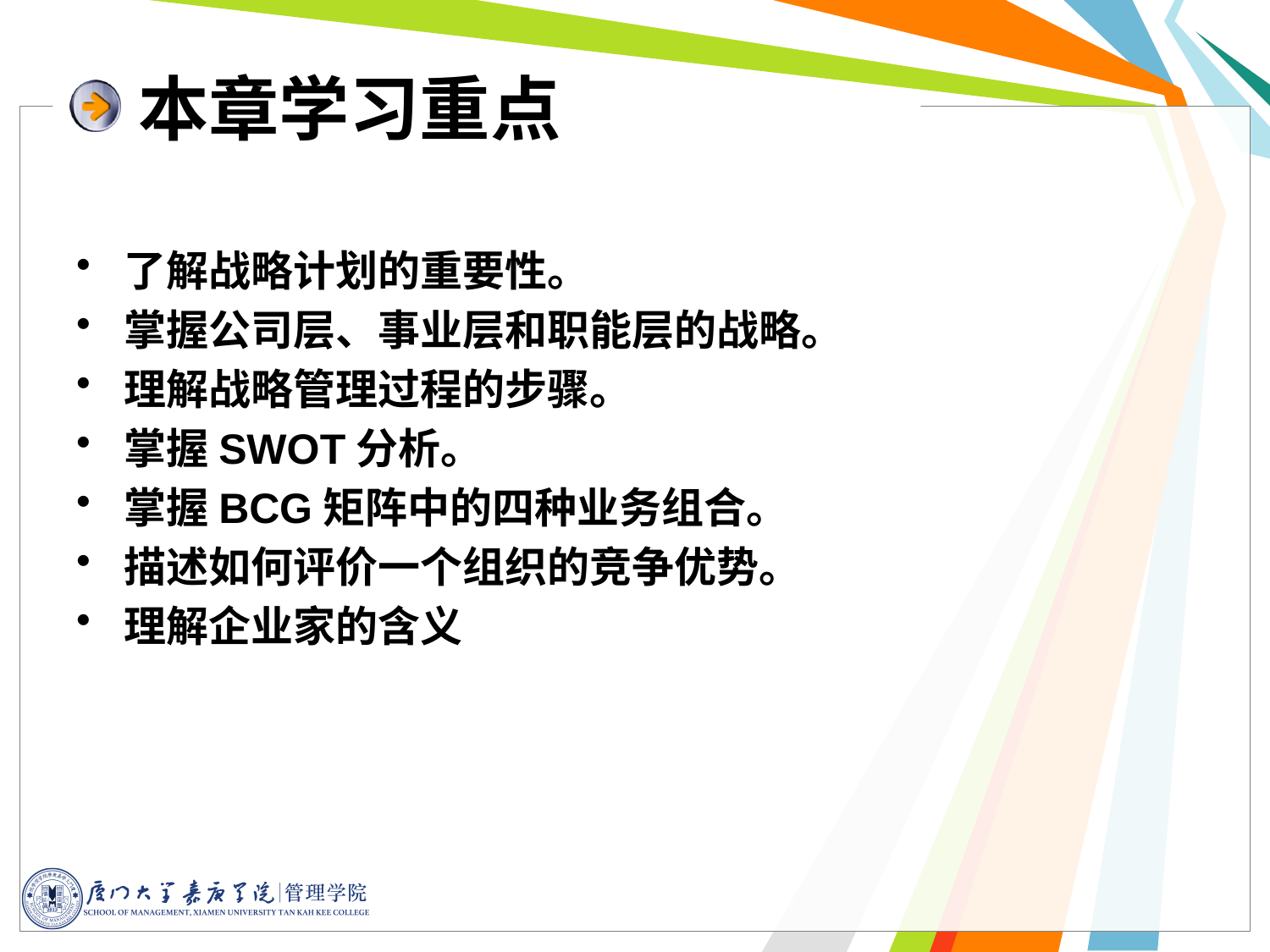

# 本章学习重点
了解战略计划的重要性。
掌握公司层、事业层和职能层的战略。
理解战略管理过程的步骤。
掌握SWOT分析。
掌握BCG矩阵中的四种业务组合。
描述如何评价一个组织的竞争优势。
理解企业家的含义